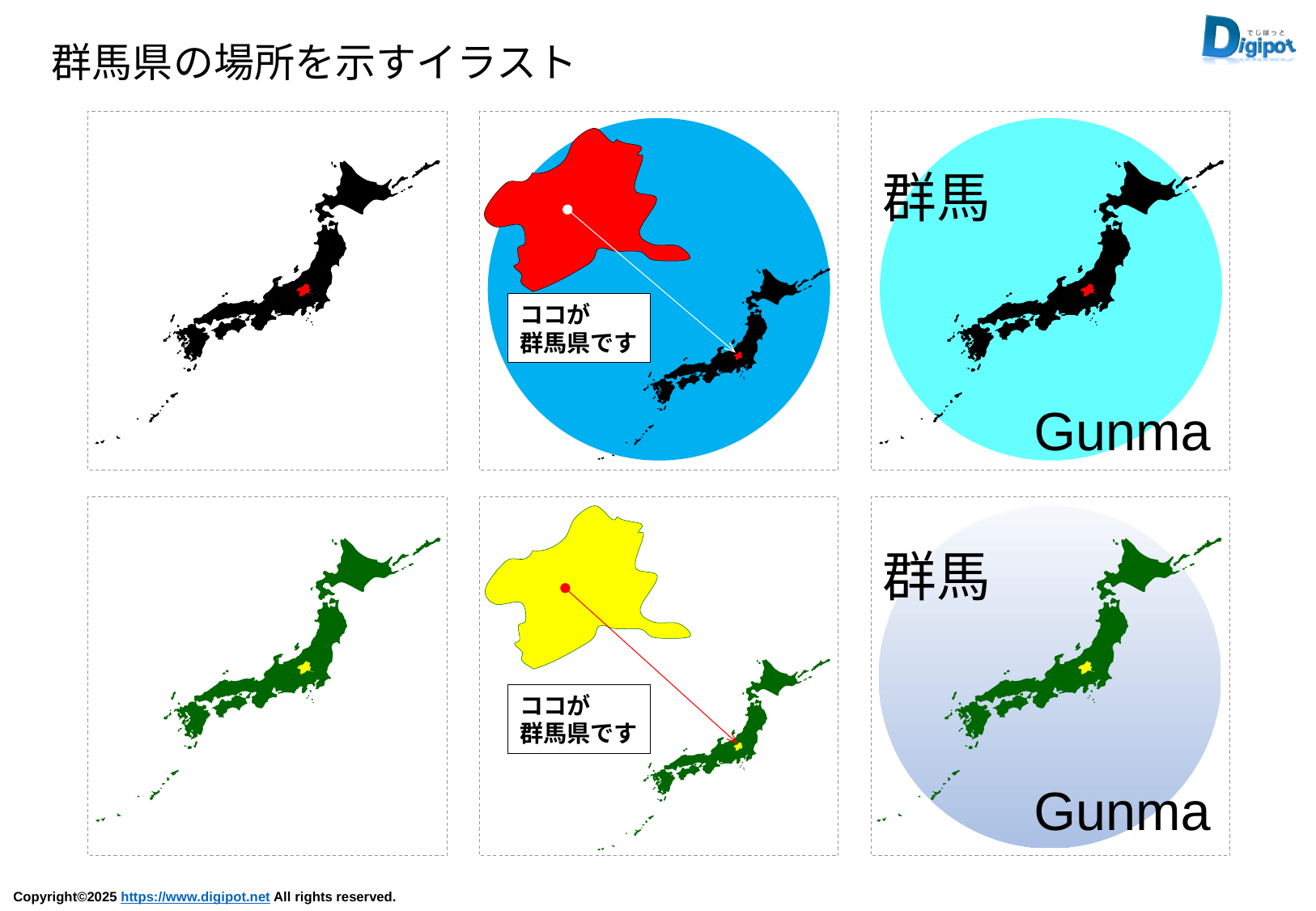

群馬県の場所を示すイラスト

ココが
群馬県です

群馬

Gunma

ココが
群馬県です

群馬

Gunma